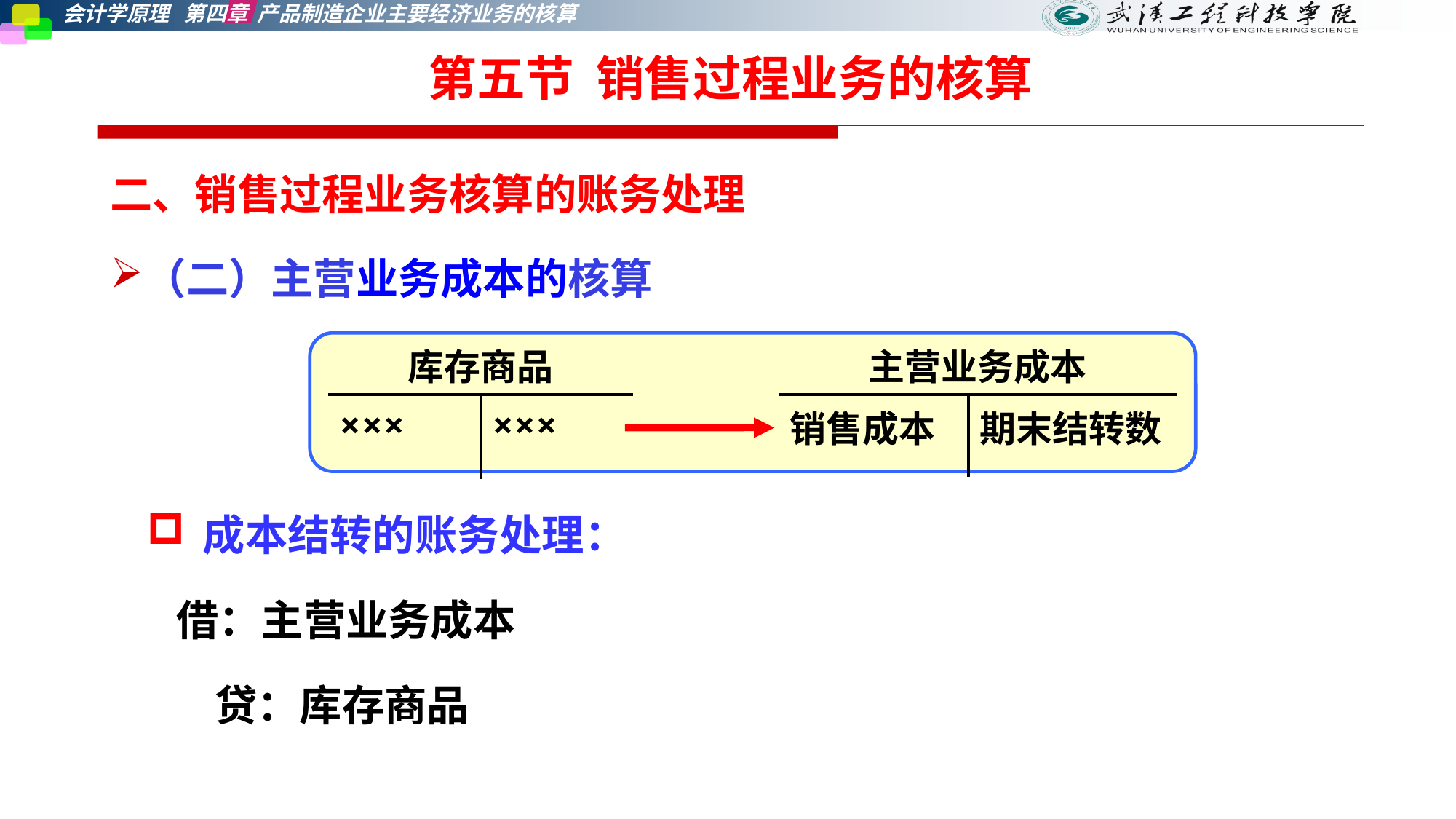

第五节  销售过程业务的核算
二、销售过程业务核算的账务处理
（二）主营业务成本的核算

| 库存商品 |  |
| --- | --- |
| ××× | ××× |
| 主营业务成本 |  |
| --- | --- |
| 销售成本 | 期末结转数 |

成本结转的账务处理：
  借：主营业务成本
      贷：库存商品